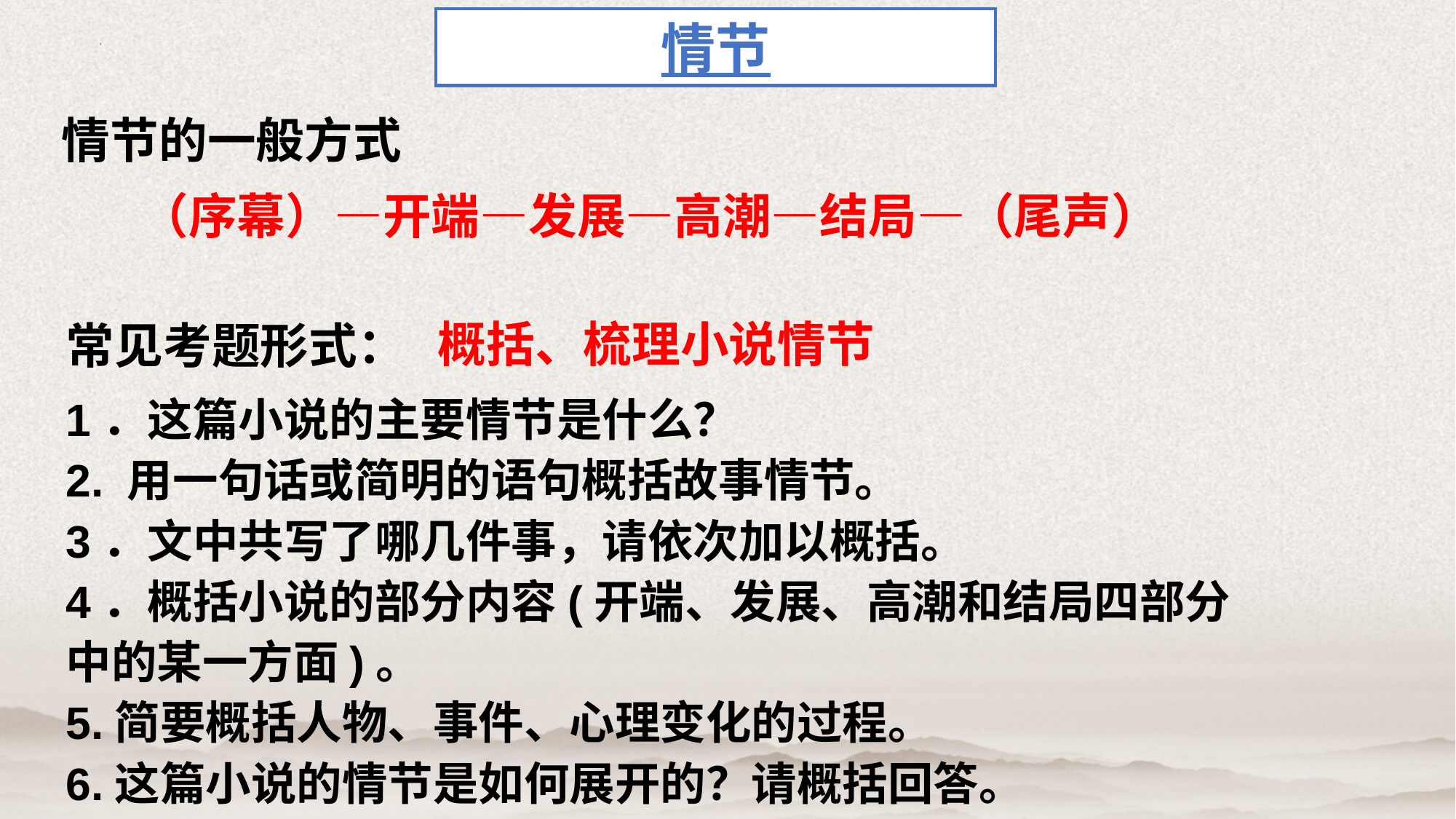

情节
情节的一般方式
      （序幕）—开端—发展—高潮—结局—（尾声）
概括、梳理小说情节
常见考题形式：
1．这篇小说的主要情节是什么？
2. 用一句话或简明的语句概括故事情节。
3．文中共写了哪几件事，请依次加以概括。
4．概括小说的部分内容(开端、发展、高潮和结局四部分中的某一方面)。
5.简要概括人物、事件、心理变化的过程。
6.这篇小说的情节是如何展开的？请概括回答。